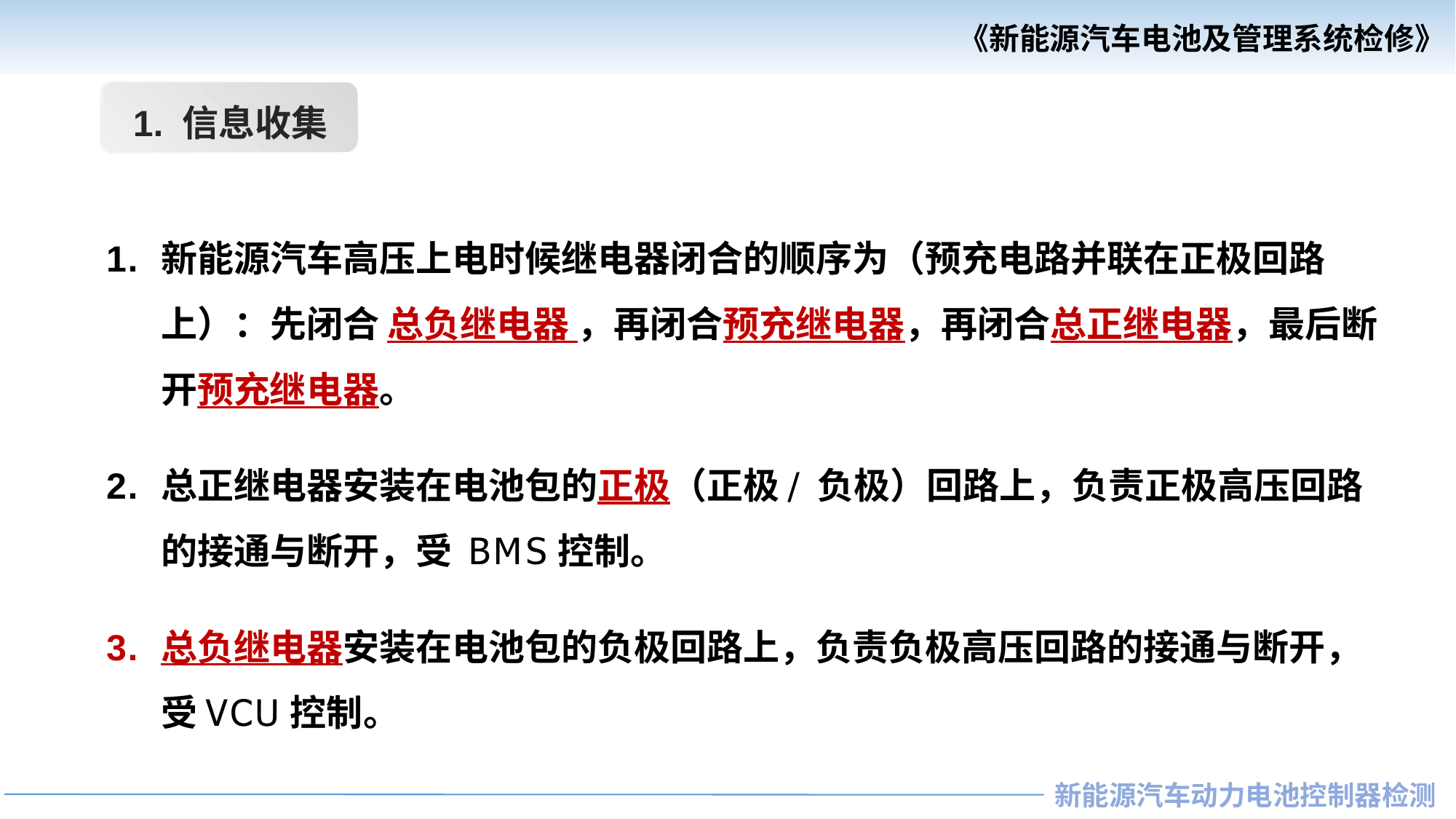

1. 信息收集
新能源汽车高压上电时候继电器闭合的顺序为（预充电路并联在正极回路上）：先闭合 总负继电器 ，再闭合预充继电器，再闭合总正继电器，最后断开预充继电器。
总正继电器安装在电池包的正极（正极/负极）回路上，负责正极高压回路的接通与断开，受 BMS控制。
总负继电器安装在电池包的负极回路上，负责负极高压回路的接通与断开，受VCU控制。